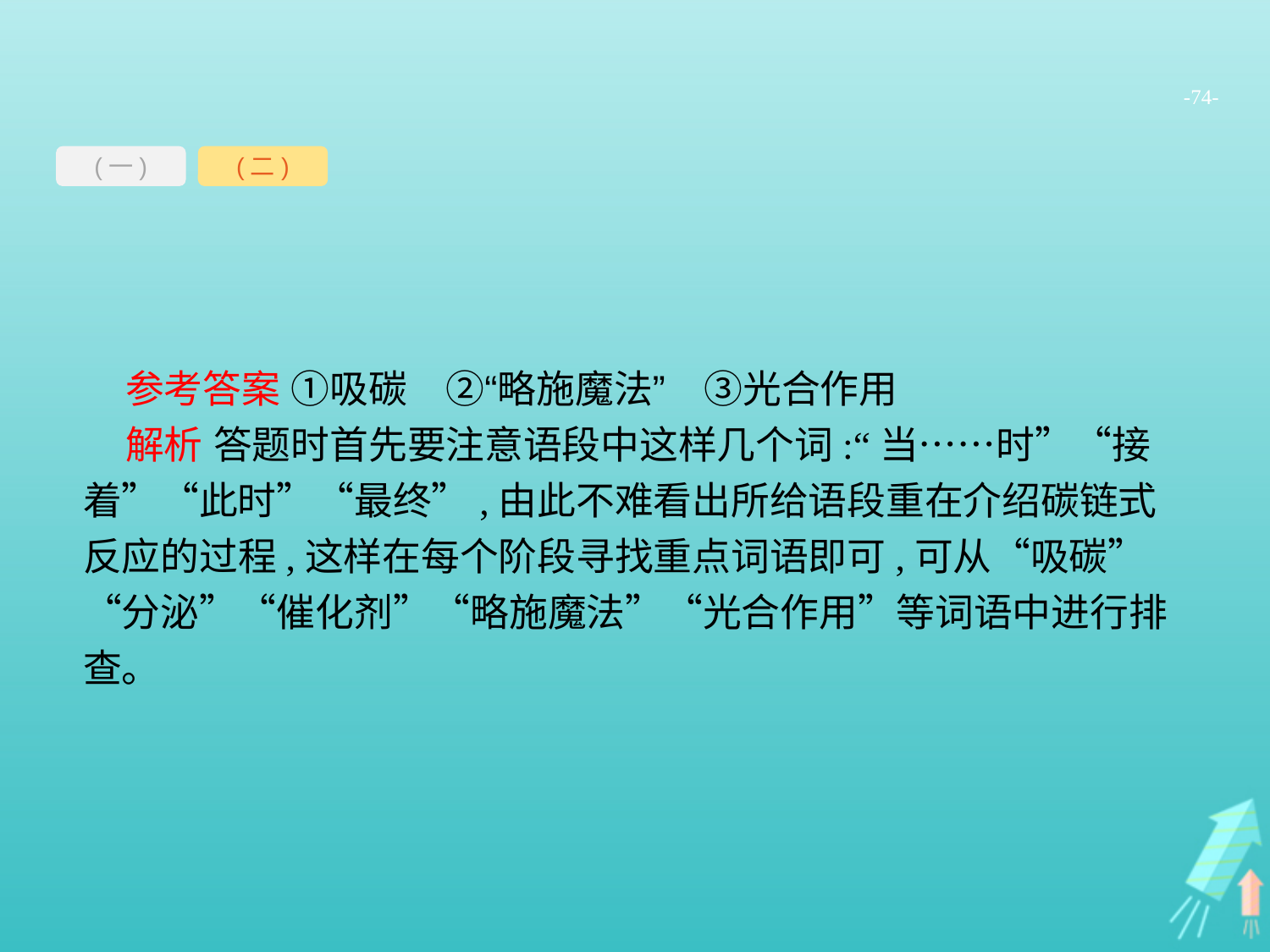

-74-
(一)
(二)
参考答案 ①吸碳　②“略施魔法”　③光合作用
解析 答题时首先要注意语段中这样几个词:“当……时”“接着”“此时”“最终”,由此不难看出所给语段重在介绍碳链式反应的过程,这样在每个阶段寻找重点词语即可,可从“吸碳”“分泌”“催化剂”“略施魔法”“光合作用”等词语中进行排查。